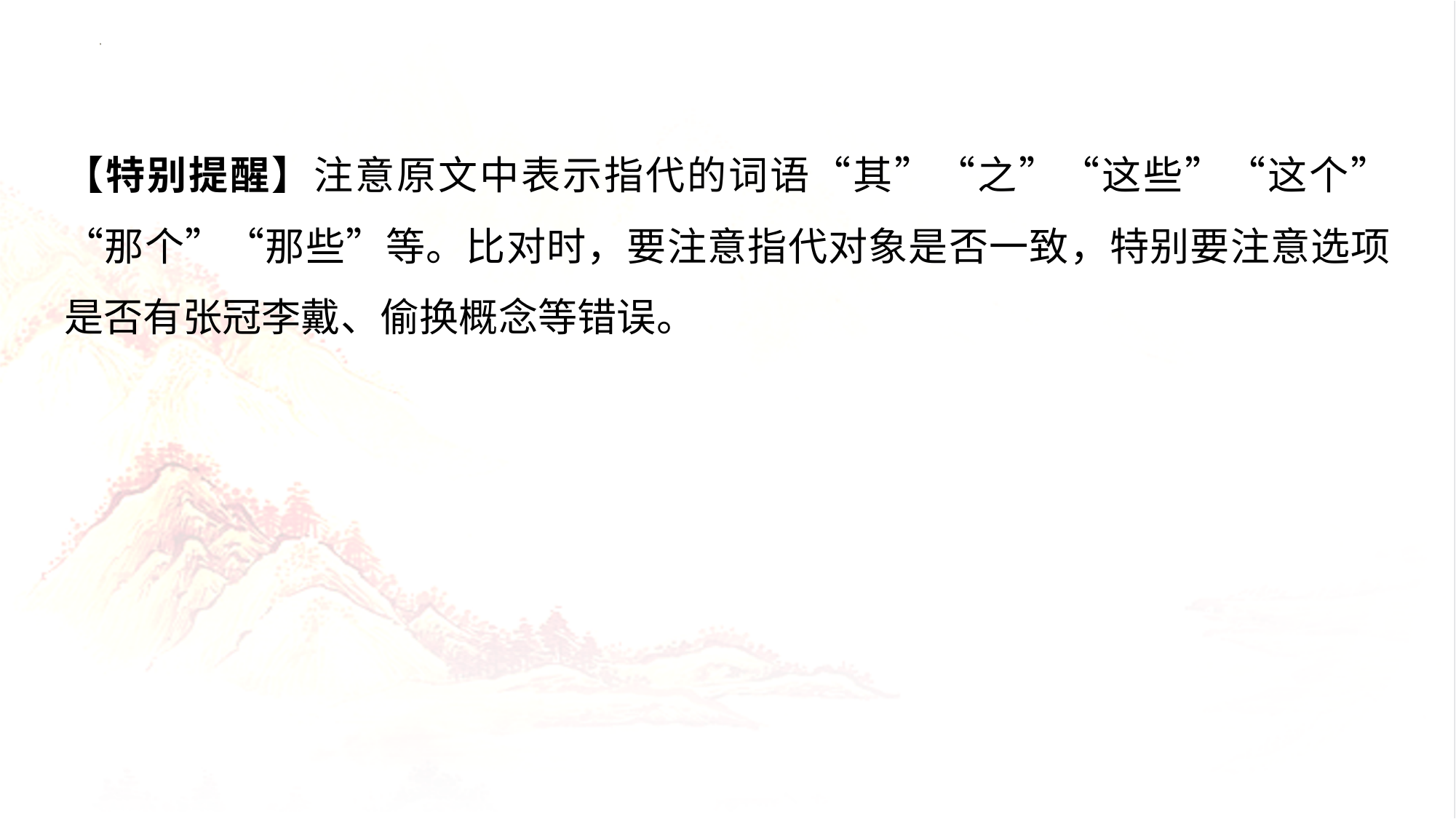

【特别提醒】注意原文中表示指代的词语“其”“之”“这些”“这个”“那个”“那些”等。比对时，要注意指代对象是否一致，特别要注意选项是否有张冠李戴、偷换概念等错误。